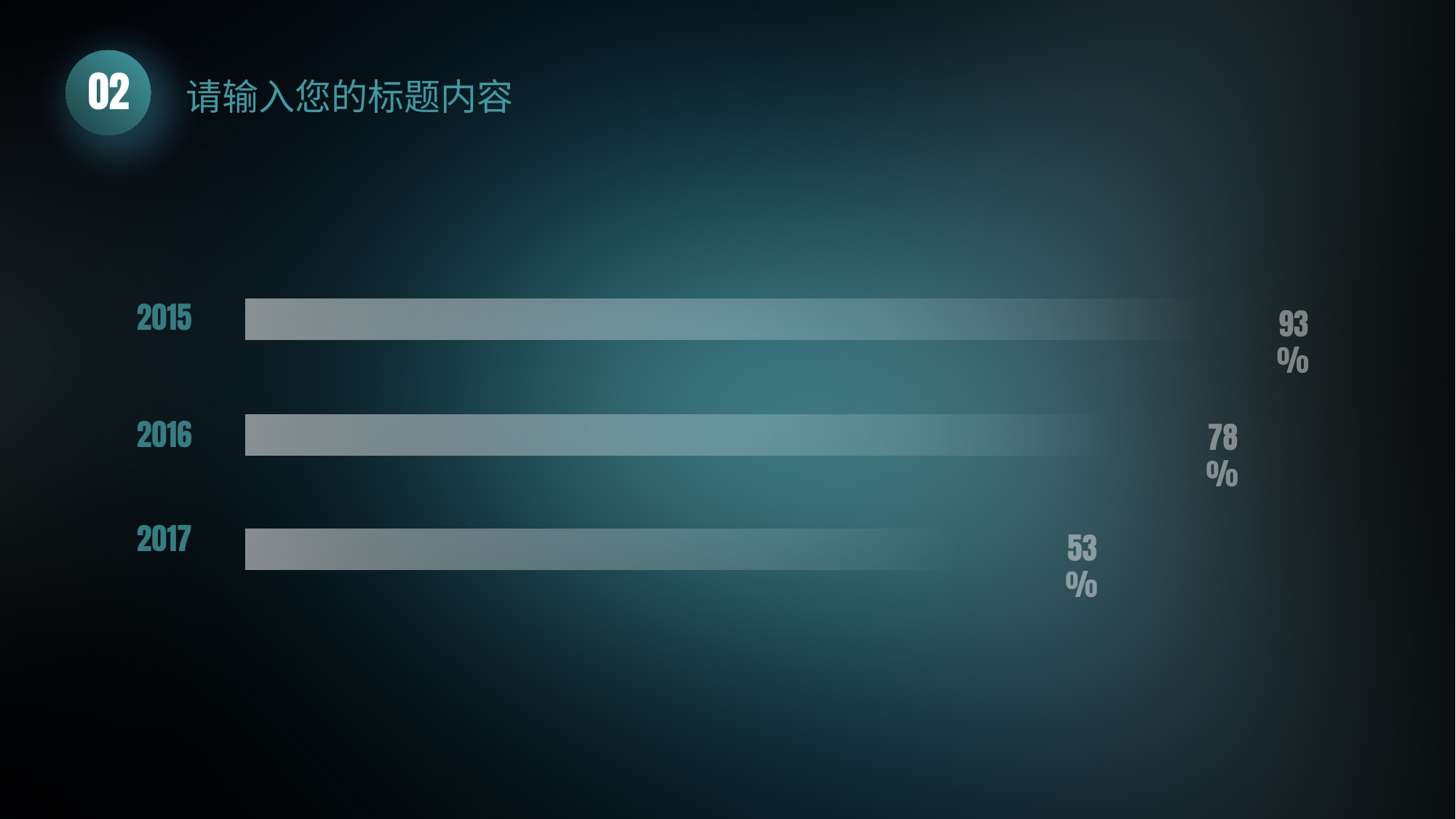

02
请输入您的标题内容
2015

93%
2016

78%
2017
53%